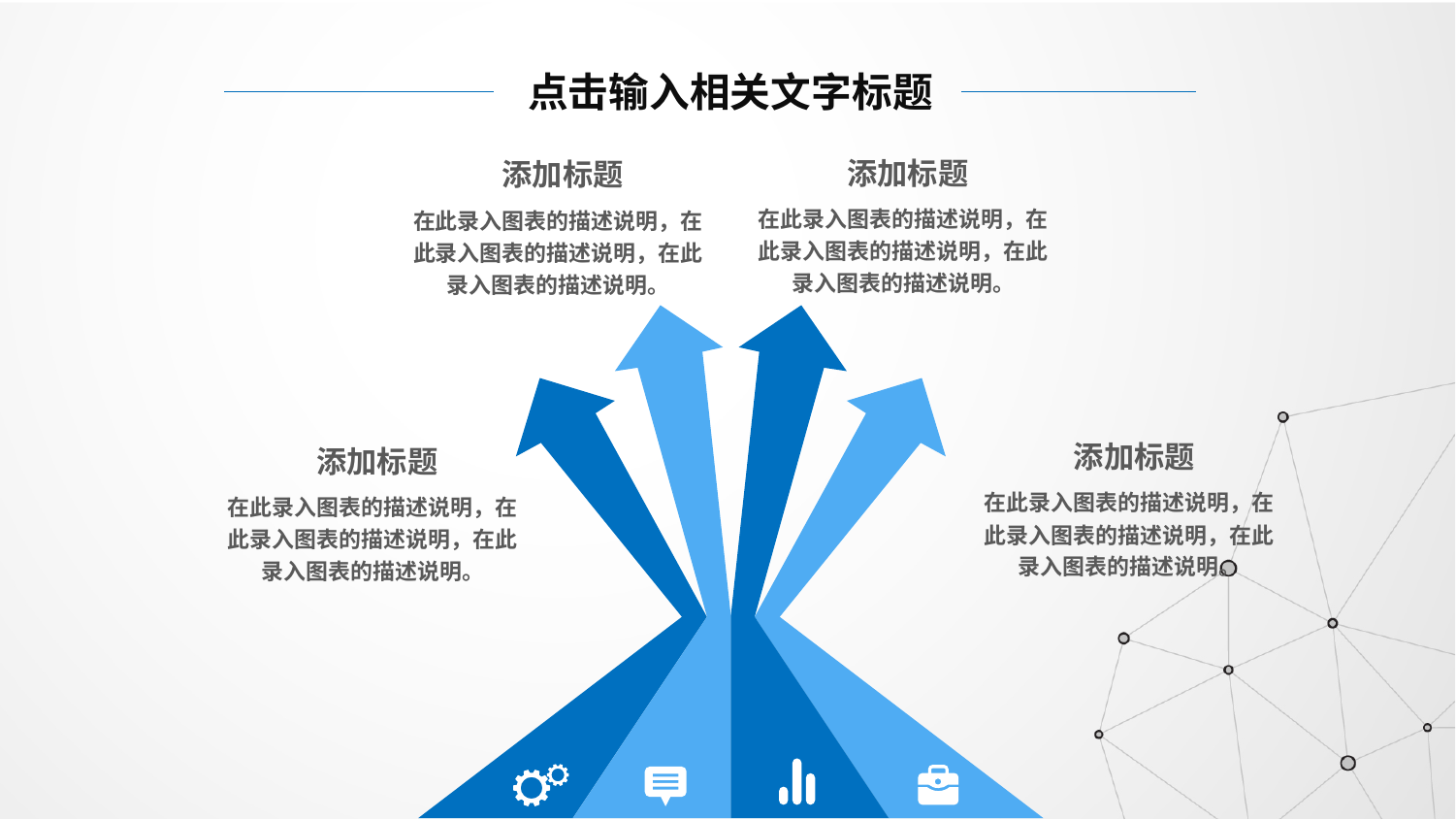

点击输入相关文字标题
添加标题
添加标题
在此录入图表的描述说明，在此录入图表的描述说明，在此录入图表的描述说明。
在此录入图表的描述说明，在此录入图表的描述说明，在此录入图表的描述说明。

添加标题
添加标题
在此录入图表的描述说明，在此录入图表的描述说明，在此录入图表的描述说明。
在此录入图表的描述说明，在此录入图表的描述说明，在此录入图表的描述说明。